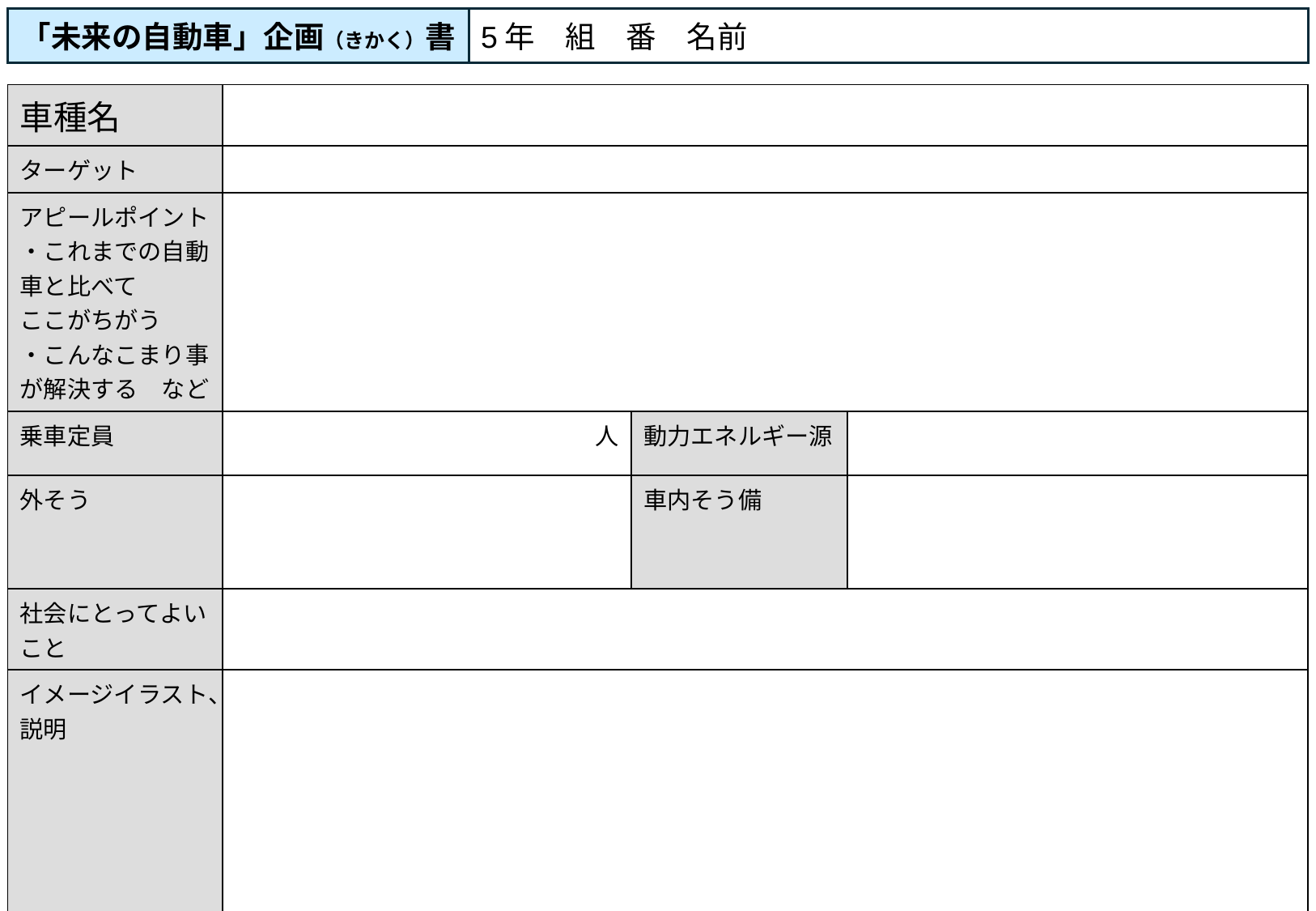

「未来の自動車」企画（きかく）書
5年　組　番　名前
| 車種名 |  |  |  |
| --- | --- | --- | --- |
| ターゲット |  |  |  |
| アピールポイント ・これまでの自動車と比べて ここがちがう ・こんなこまり事が解決する　など |  |  |  |
| 乗車定員 | 人 | 動力エネルギー源 |  |
| 外そう |  | 車内そう備 |  |
| 社会にとってよいこと |  |  |  |
| イメージイラスト、 説明 |  |  |  |